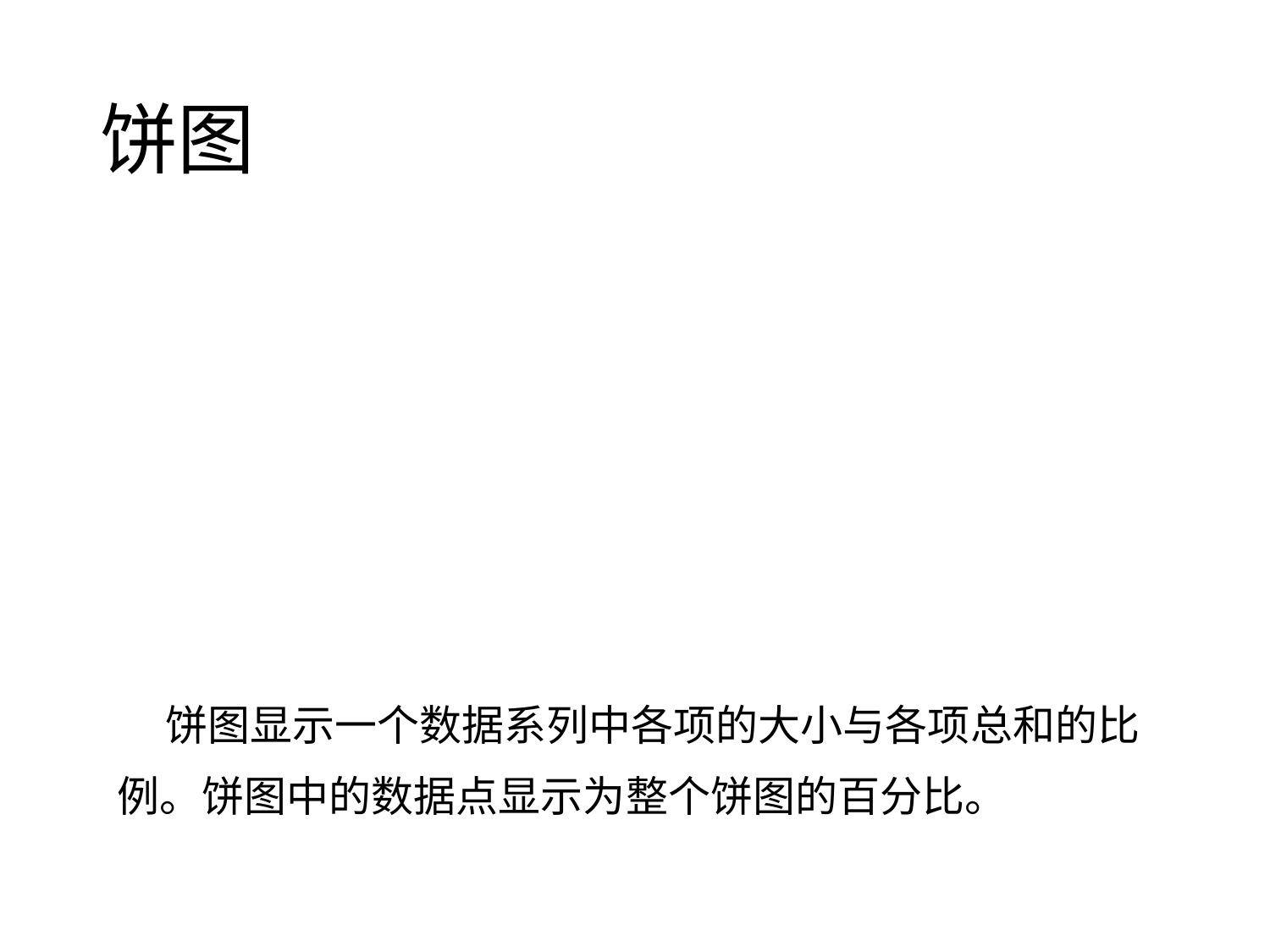

# 饼图
    饼图显示一个数据系列中各项的大小与各项总和的比例。饼图中的数据点显示为整个饼图的百分比。